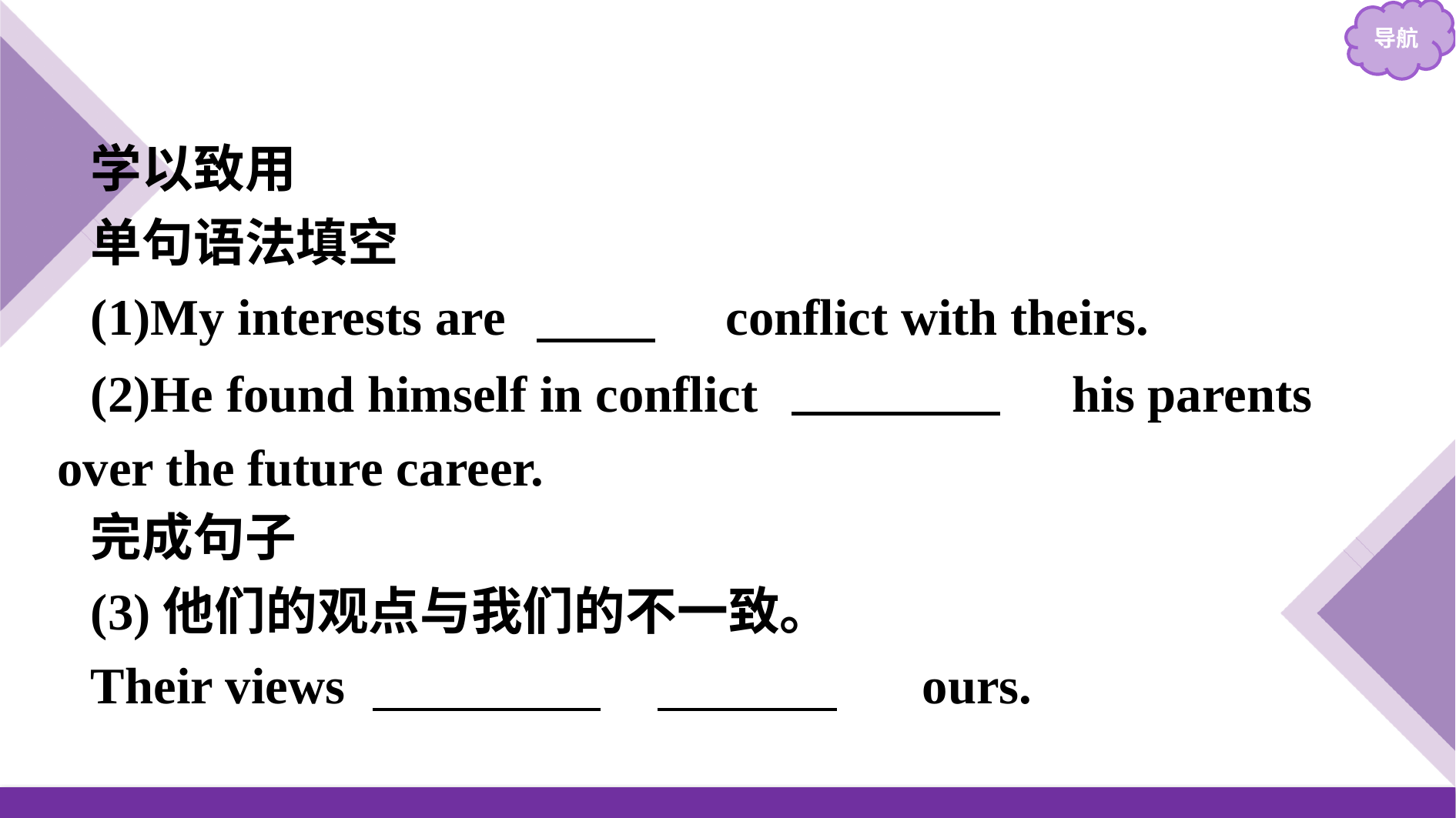

学以致用
单句语法填空
(1)My interests are 　in　 conflict with theirs.

完成句子
(3)他们的观点与我们的不一致。
Their views 　conflict　 　with　 ours.

(2)He found himself in conflict 　with　　his parents over the future career.